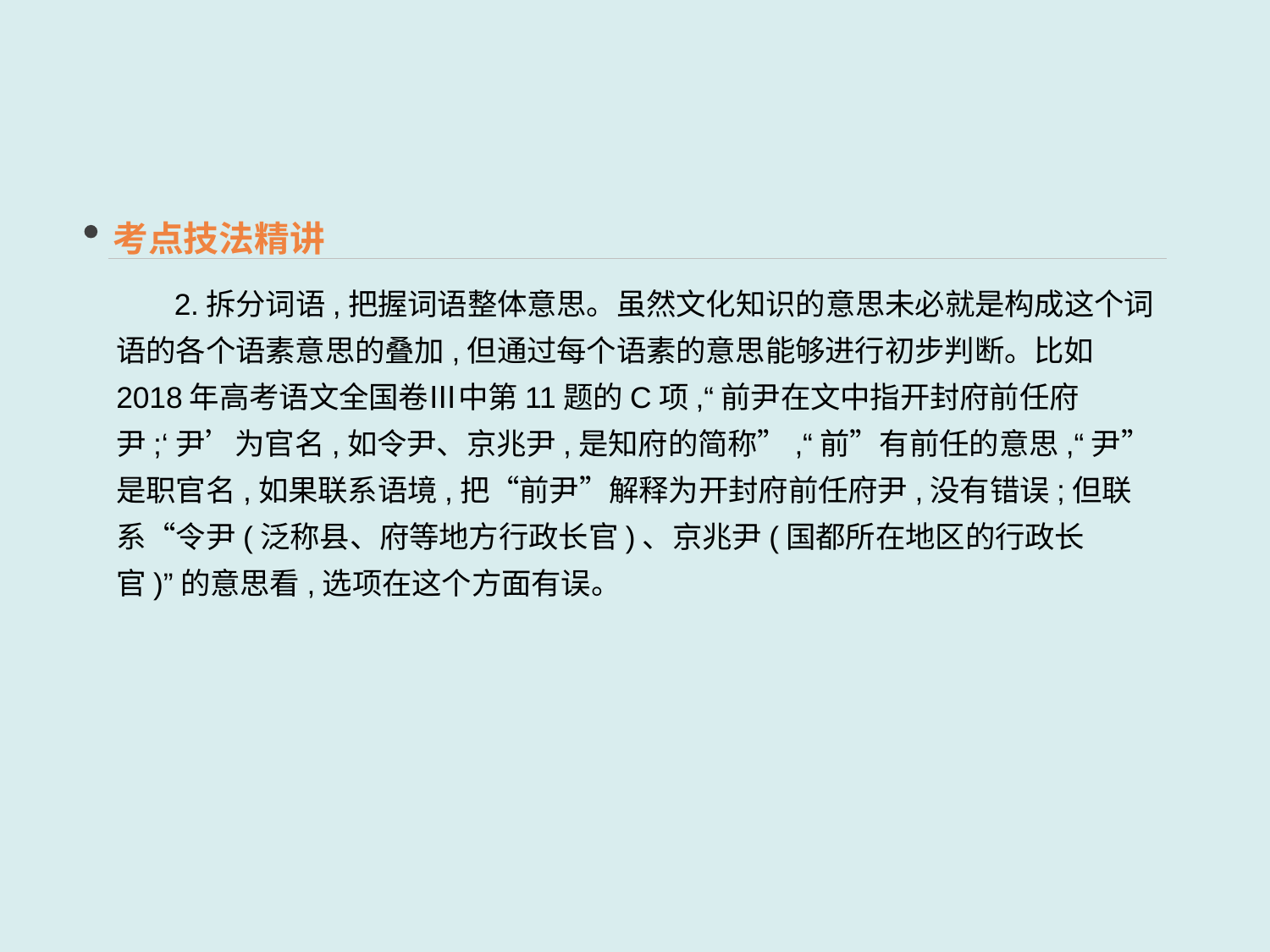

考点技法精讲

       2.拆分词语,把握词语整体意思。虽然文化知识的意思未必就是构成这个词语的各个语素意思的叠加,但通过每个语素的意思能够进行初步判断。比如2018年高考语文全国卷Ⅲ中第11题的C项,“前尹在文中指开封府前任府尹;‘尹’为官名,如令尹、京兆尹,是知府的简称”,“前”有前任的意思,“尹”是职官名,如果联系语境,把“前尹”解释为开封府前任府尹,没有错误;但联系“令尹(泛称县、府等地方行政长官)、京兆尹(国都所在地区的行政长官)”的意思看,选项在这个方面有误。